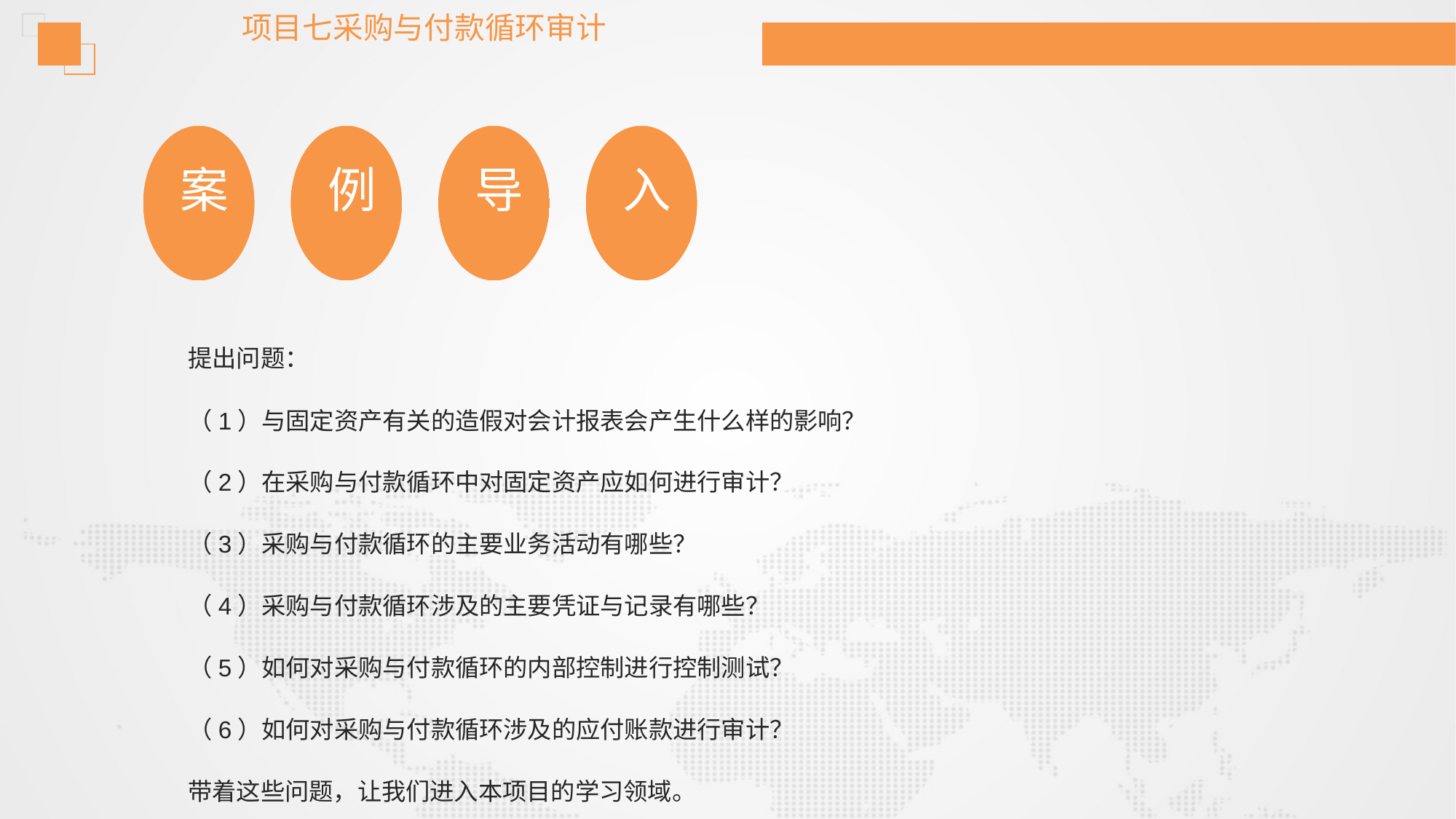

项目七采购与付款循环审计

案

例

导

入
提出问题：
（1）与固定资产有关的造假对会计报表会产生什么样的影响？
（2）在采购与付款循环中对固定资产应如何进行审计？
（3）采购与付款循环的主要业务活动有哪些？
（4）采购与付款循环涉及的主要凭证与记录有哪些？
（5）如何对采购与付款循环的内部控制进行控制测试？
（6）如何对采购与付款循环涉及的应付账款进行审计？
带着这些问题，让我们进入本项目的学习领域。